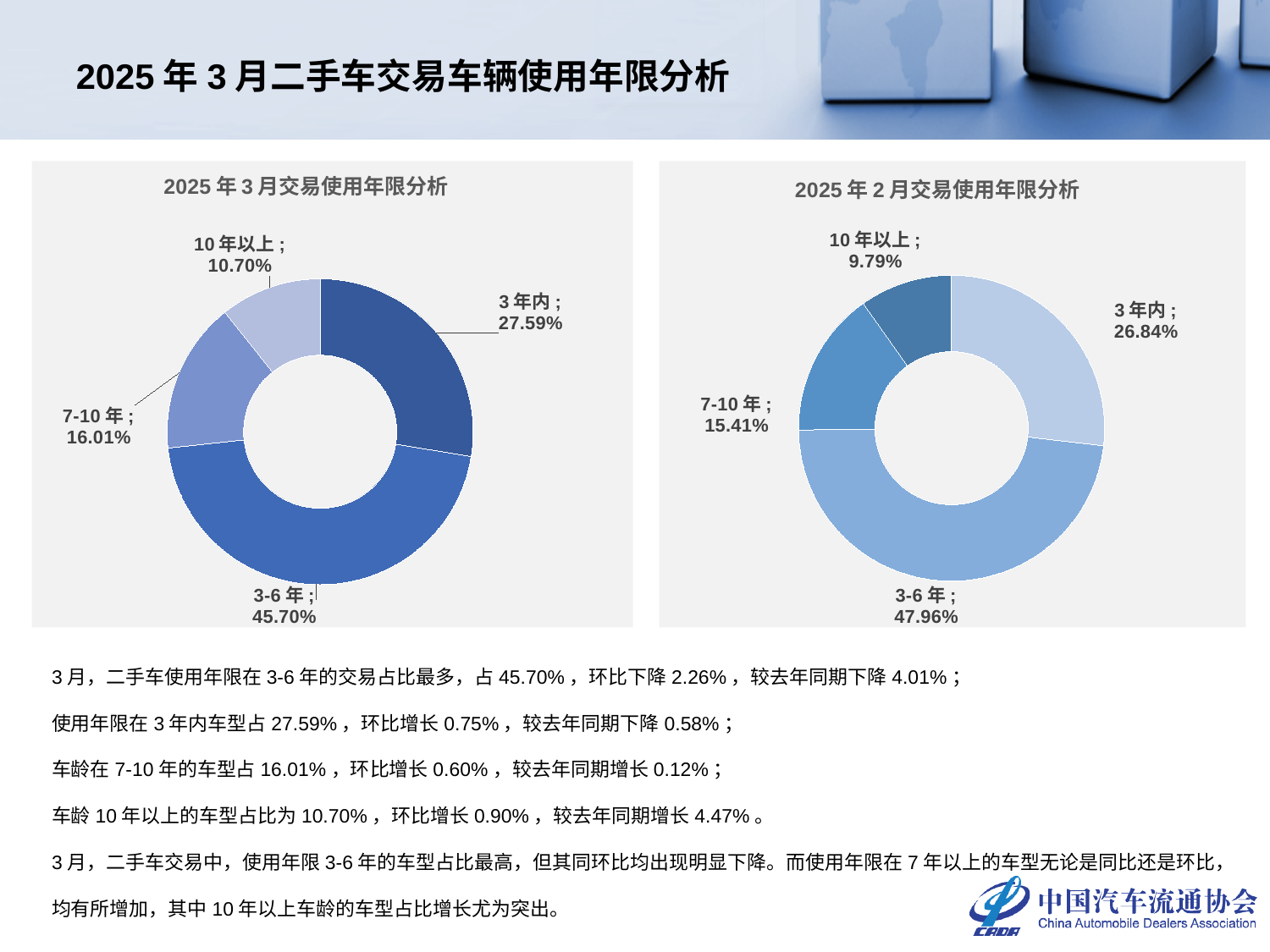

# 2025年3月二手车交易车辆使用年限分析

### Chart: 2025年3月交易使用年限分析

| Category | 车龄占比 |
|---|---|
| 3年内 | 0.27589350890759384 |
| 3-6年 | 0.4570125896728554 |
| 7-10年 | 0.16010931982259463 |
| 10年以上 | 0.10698458159695609 |

### Chart: 2025年2月交易使用年限分析

| Category |  |
|---|---|
| 3年内 | 0.2684023757104238 |
| 3-6年 | 0.4795704860459717 |
| 7-10年 | 0.1540833511231291 |
| 10年以上 | 0.09794378712047537 |
3月，二手车使用年限在3-6年的交易占比最多，占45.70%，环比下降2.26%，较去年同期下降4.01%；
使用年限在3年内车型占27.59%，环比增长0.75%，较去年同期下降0.58%；
车龄在7-10年的车型占16.01%，环比增长0.60%，较去年同期增长0.12%；
车龄10年以上的车型占比为10.70%，环比增长0.90%，较去年同期增长4.47%。
3月，二手车交易中，使用年限3-6年的车型占比最高，但其同环比均出现明显下降。而使用年限在7年以上的车型无论是同比还是环比，均有所增加，其中10年以上车龄的车型占比增长尤为突出。